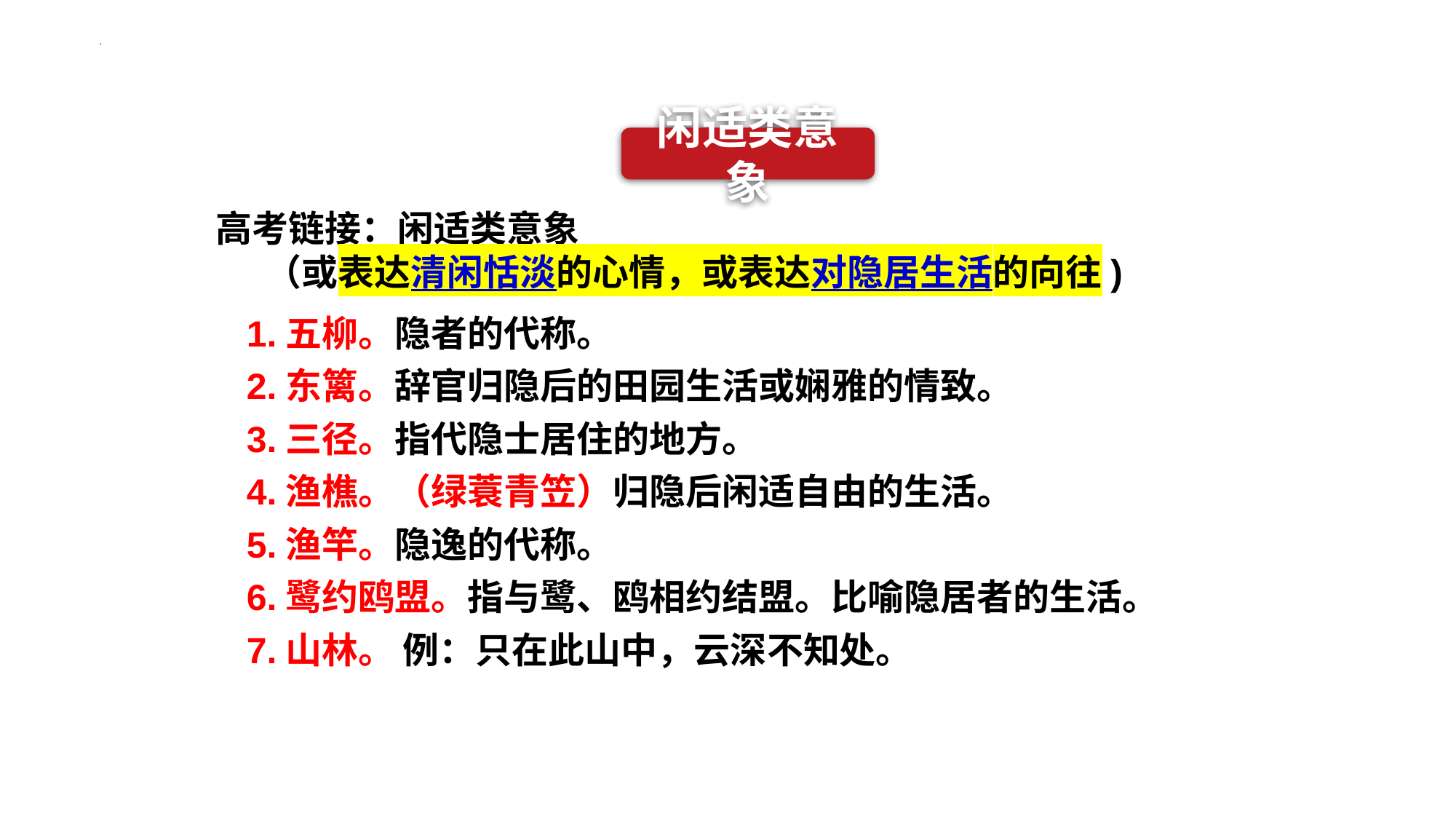

闲适类意象
高考链接：闲适类意象
     （或表达清闲恬淡的心情，或表达对隐居生活的向往)
1.五柳。隐者的代称。
2.东篱。辞官归隐后的田园生活或娴雅的情致。
3.三径。指代隐士居住的地方。
4.渔樵。（绿蓑青笠）归隐后闲适自由的生活。
5.渔竿。隐逸的代称。
6.鹭约鸥盟。指与鹭、鸥相约结盟。比喻隐居者的生活。
7.山林。 例：只在此山中，云深不知处。